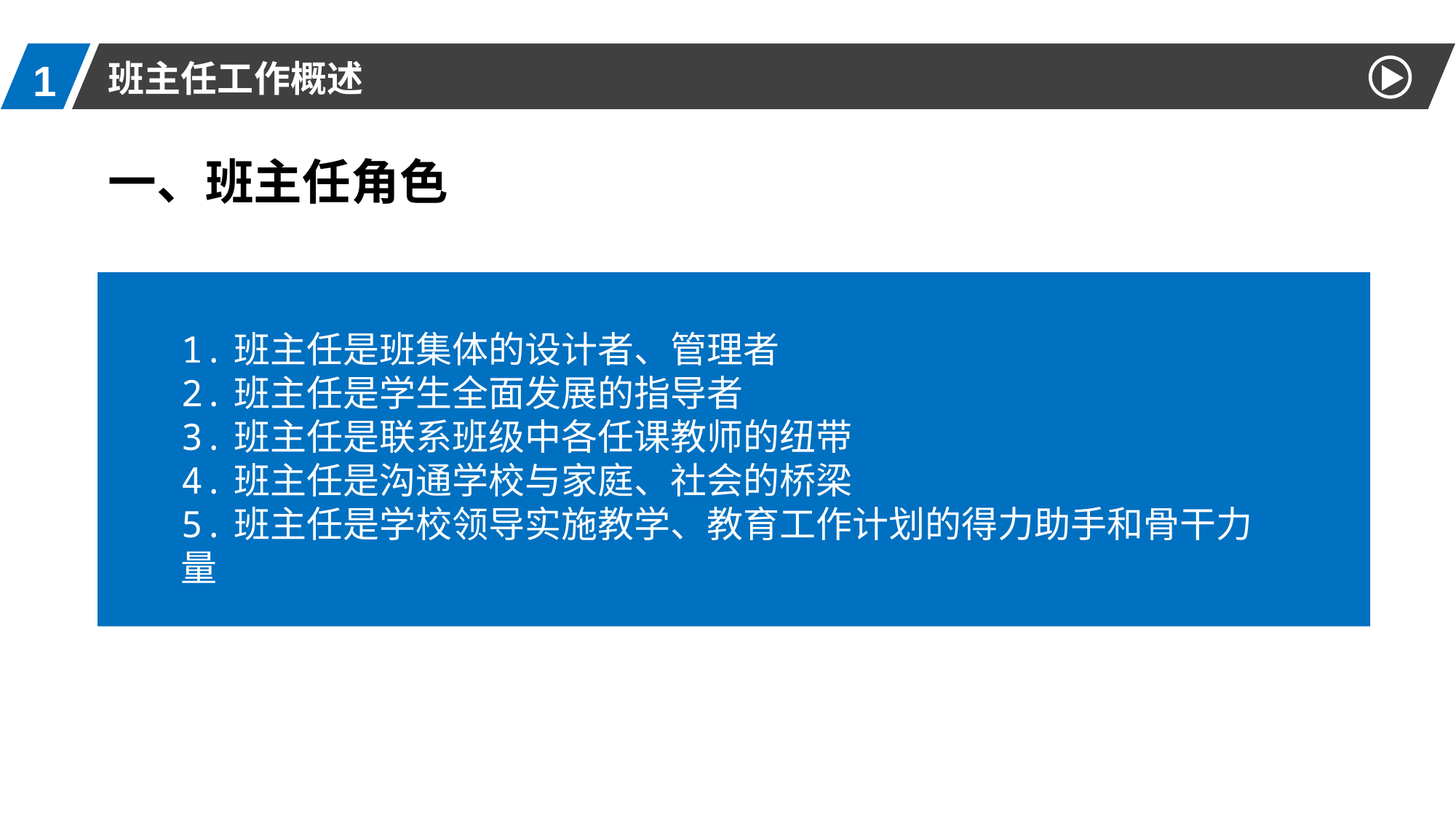

1
班主任工作概述

一、班主任角色

1.班主任是班集体的设计者、管理者
2.班主任是学生全面发展的指导者
3.班主任是联系班级中各任课教师的纽带
4.班主任是沟通学校与家庭、社会的桥梁
5.班主任是学校领导实施教学、教育工作计划的得力助手和骨干力量